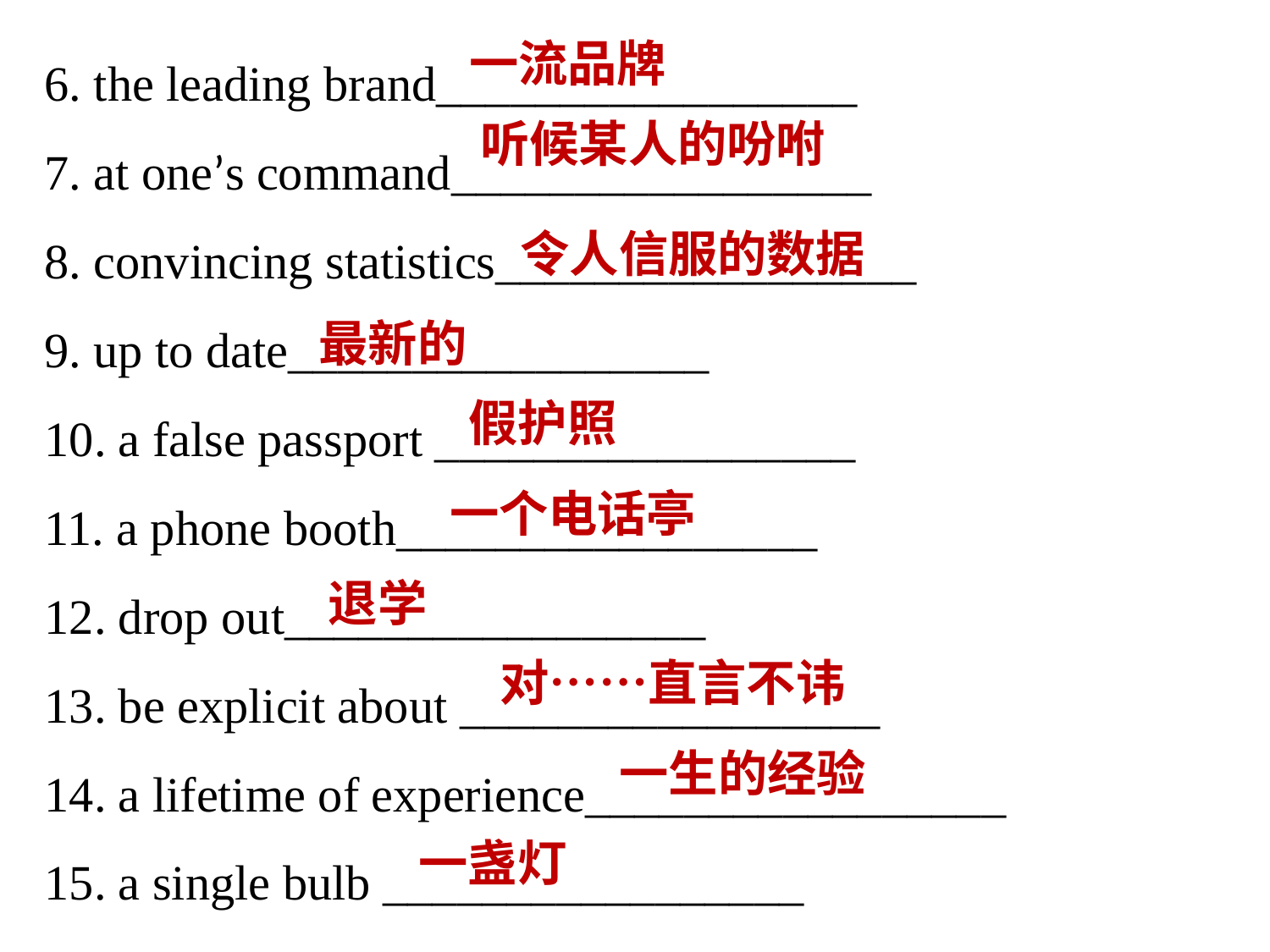

6. the leading brand_________________
7. at one’s command_________________
8. convincing statistics_________________
9. up to date_________________
10. a false passport _________________
11. a phone booth_________________
12. drop out_________________
13. be explicit about _________________
14. a lifetime of experience_________________
15. a single bulb _________________
一流品牌
听候某人的吩咐
令人信服的数据
最新的
假护照
一个电话亭
退学
对……直言不讳
一生的经验
一盏灯